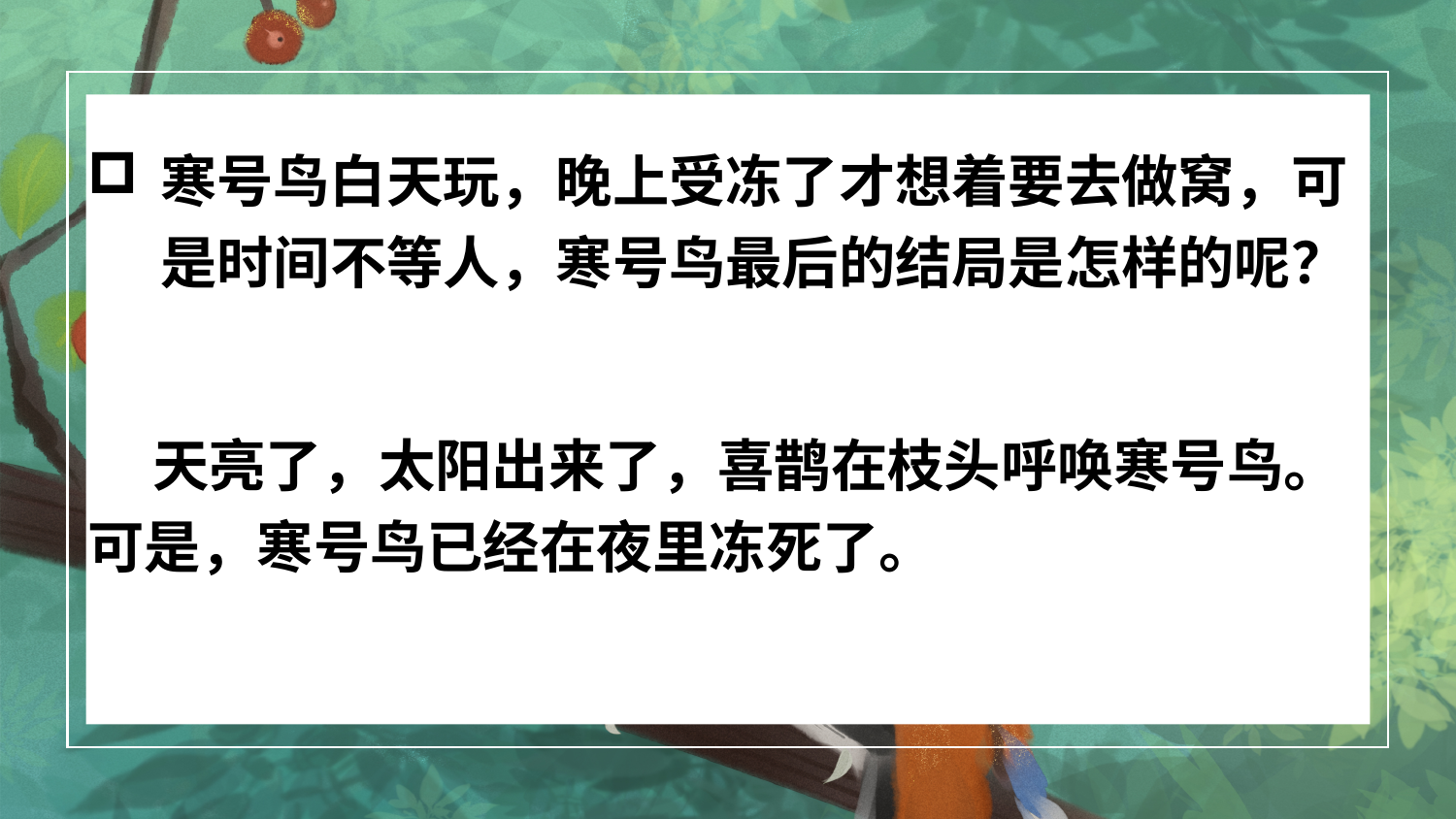

寒号鸟白天玩，晚上受冻了才想着要去做窝，可是时间不等人，寒号鸟最后的结局是怎样的呢？
    天亮了，太阳出来了，喜鹊在枝头呼唤寒号鸟。可是，寒号鸟已经在夜里冻死了。